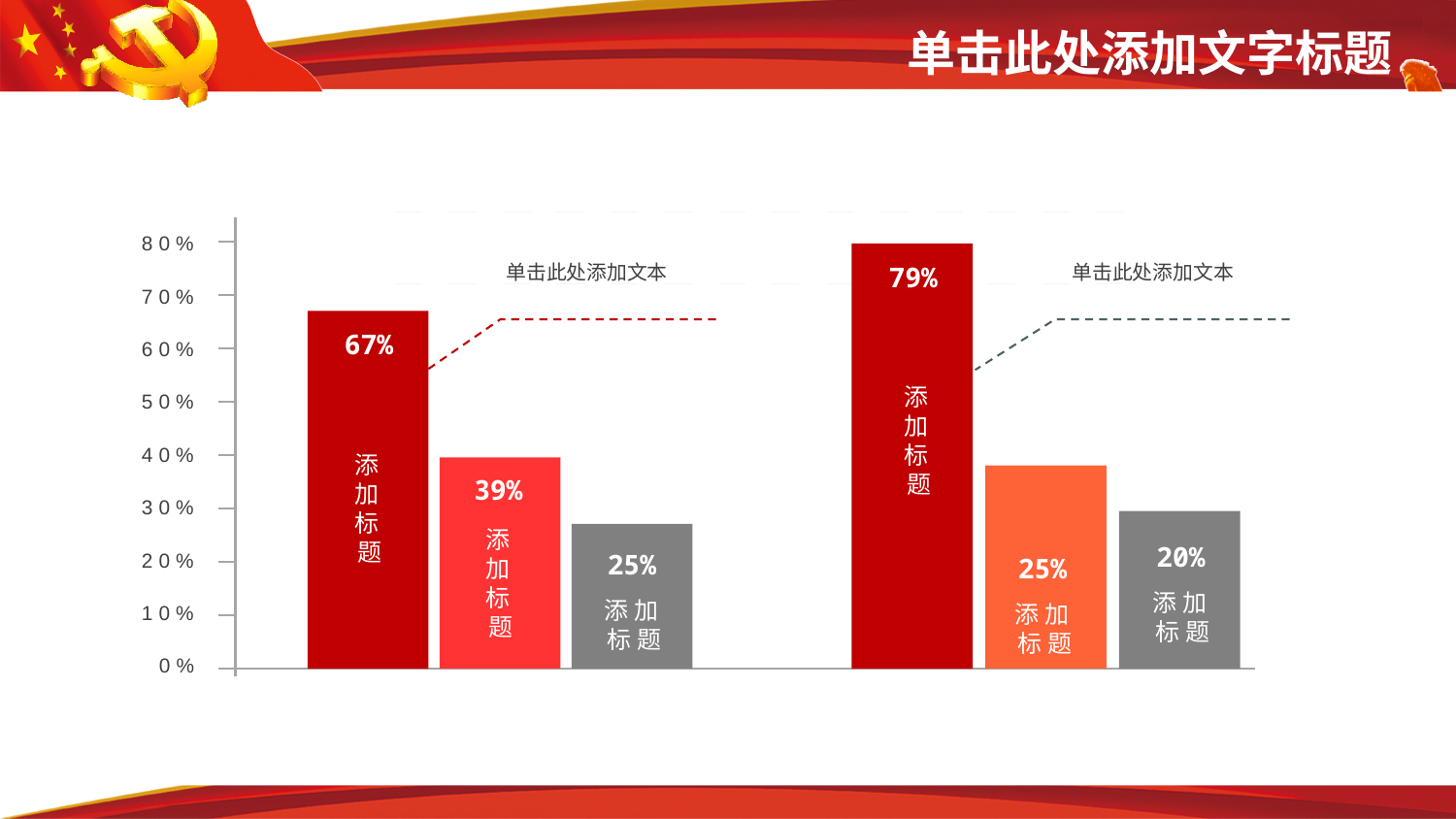

80%

单击此处添加文本
单击此处添加文本
79%
70%

67%
60%
添加标题
50%
40%
添加标题

39%

30%

添加标题

20%
20%
25%
25%
添加标题
添加标题
添加标题
10%
0%